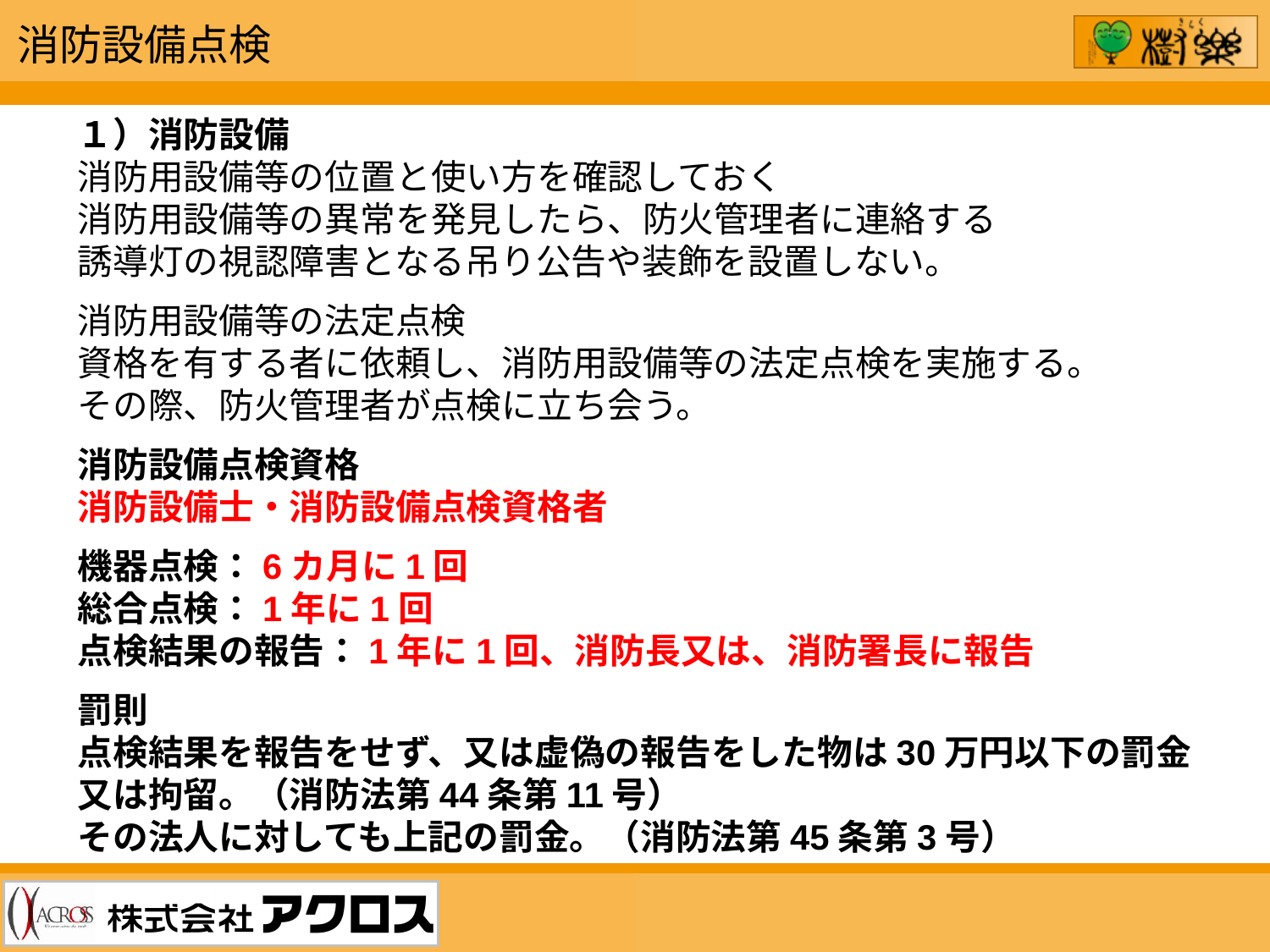

消防設備点検
１）消防設備
消防用設備等の位置と使い方を確認しておく
消防用設備等の異常を発見したら、防火管理者に連絡する
誘導灯の視認障害となる吊り公告や装飾を設置しない。

消防用設備等の法定点検
資格を有する者に依頼し、消防用設備等の法定点検を実施する。
その際、防火管理者が点検に立ち会う。

消防設備点検資格
消防設備士・消防設備点検資格者

機器点検：6カ月に1回
総合点検：1年に1回
点検結果の報告：1年に1回、消防長又は、消防署長に報告

罰則
点検結果を報告をせず、又は虚偽の報告をした物は30万円以下の罰金又は拘留。（消防法第44条第11号）
その法人に対しても上記の罰金。（消防法第45条第3号）